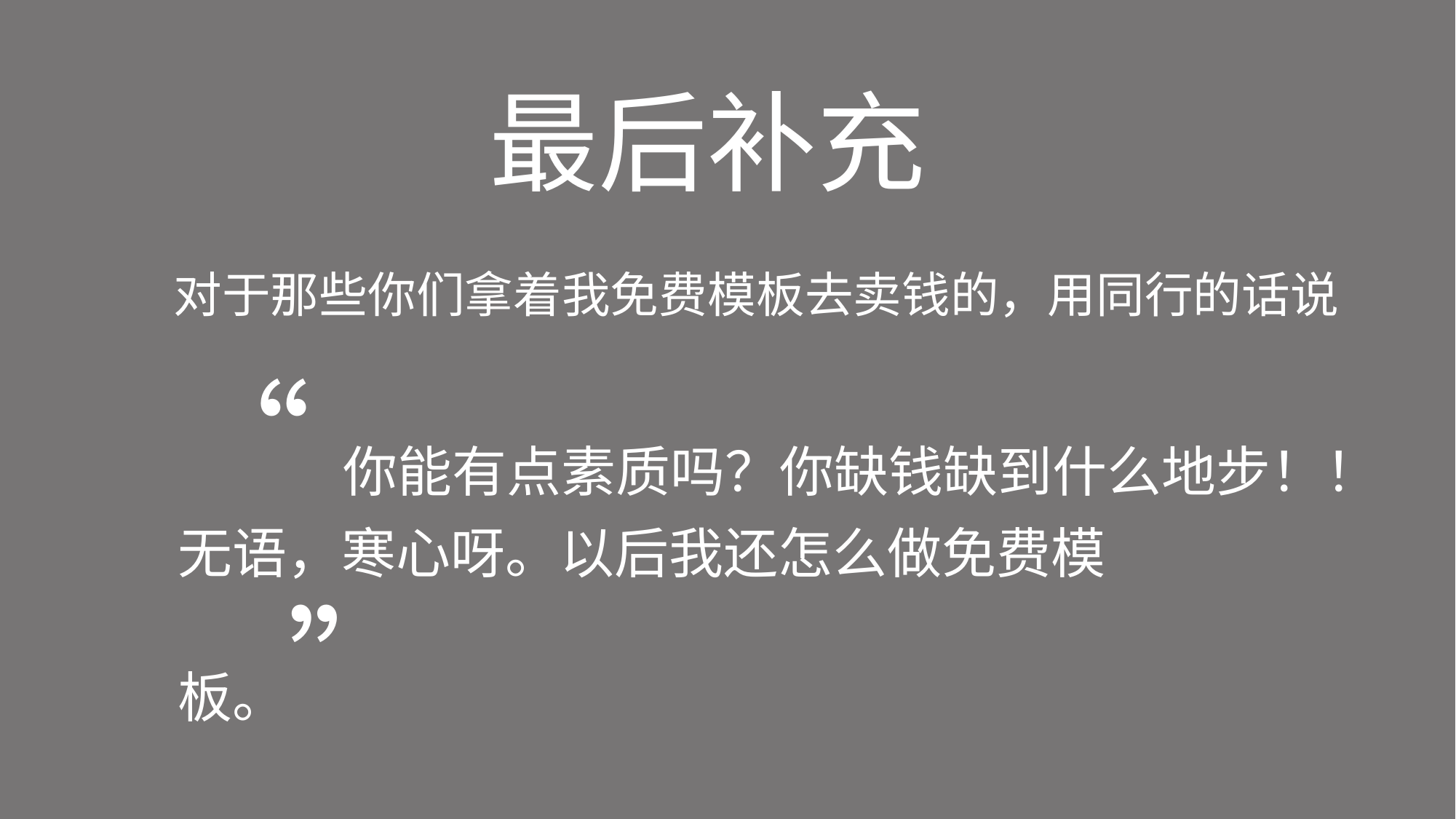

最后补充
对于那些你们拿着我免费模板去卖钱的，用同行的话说
“你能有点素质吗？你缺钱缺到什么地步！！无语，寒心呀。以后我还怎么做免费模板。”